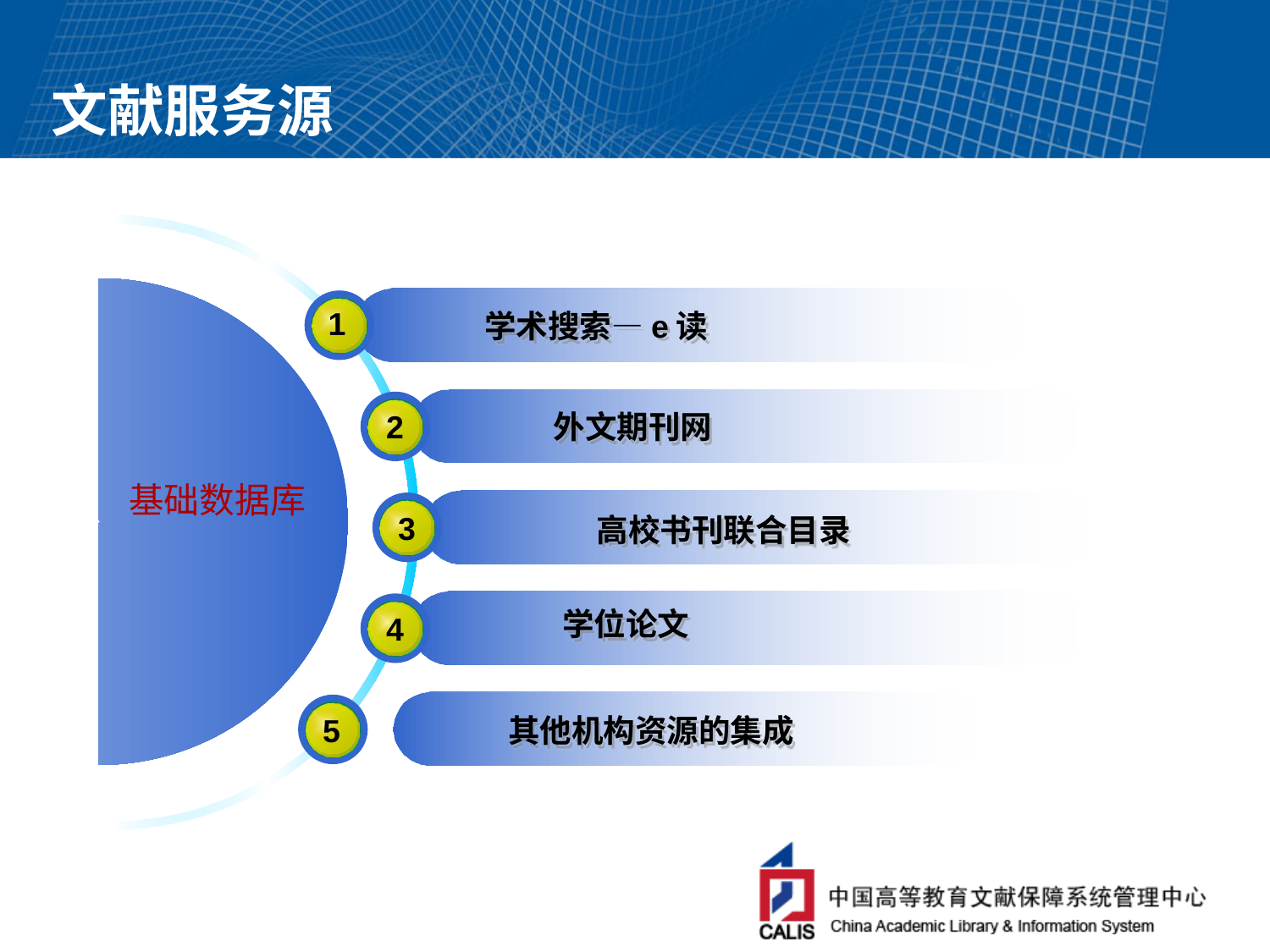

# 文献服务源

1
学术搜索—e读

2
外文期刊网
基础数据库

3
高校书刊联合目录

学位论文
4

5
其他机构资源的集成